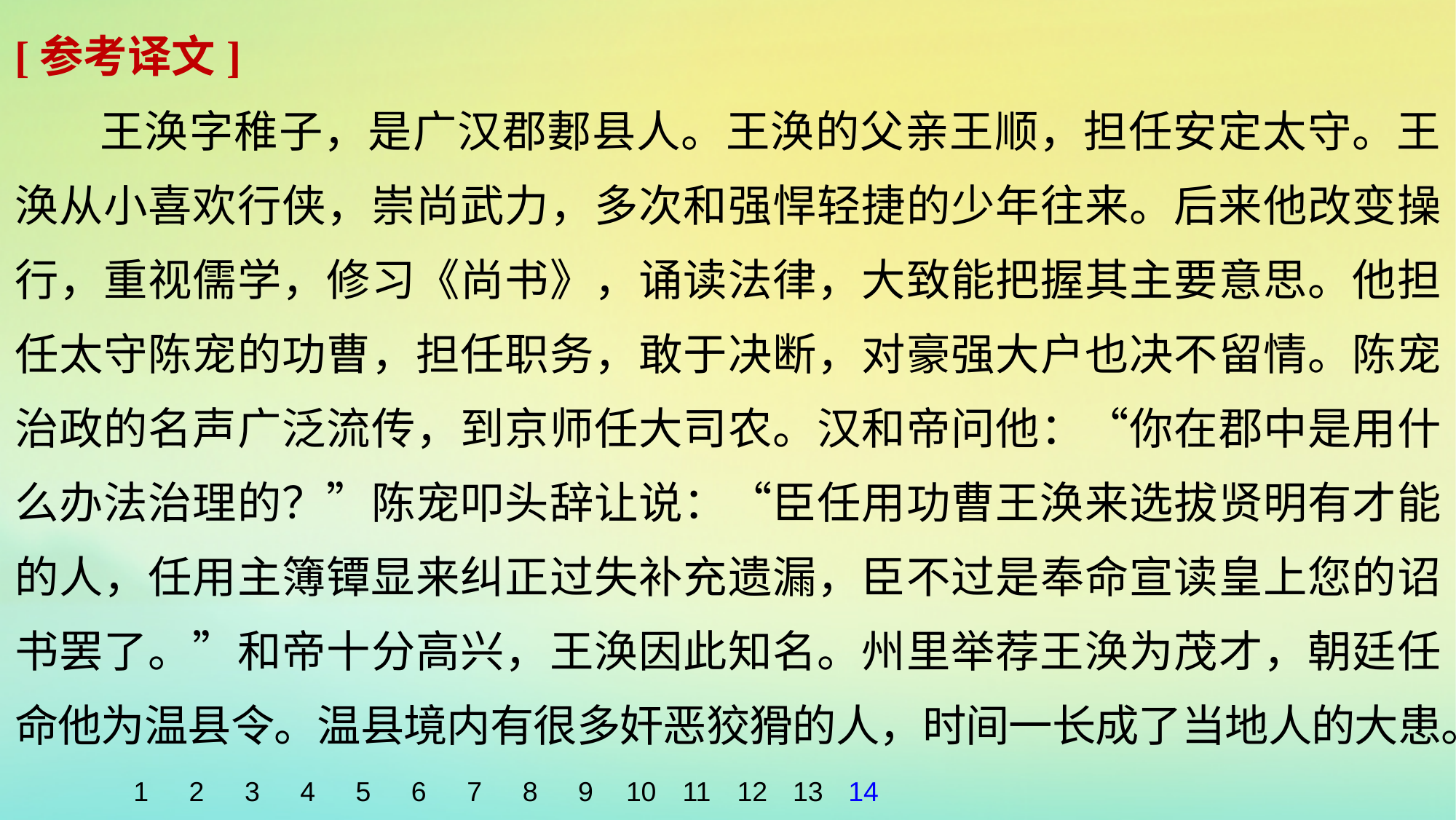

[参考译文]
王涣字稚子，是广汉郡郪县人。王涣的父亲王顺，担任安定太守。王涣从小喜欢行侠，崇尚武力，多次和强悍轻捷的少年往来。后来他改变操行，重视儒学，修习《尚书》，诵读法律，大致能把握其主要意思。他担任太守陈宠的功曹，担任职务，敢于决断，对豪强大户也决不留情。陈宠治政的名声广泛流传，到京师任大司农。汉和帝问他：“你在郡中是用什么办法治理的？”陈宠叩头辞让说：“臣任用功曹王涣来选拔贤明有才能的人，任用主簿镡显来纠正过失补充遗漏，臣不过是奉命宣读皇上您的诏书罢了。”和帝十分高兴，王涣因此知名。州里举荐王涣为茂才，朝廷任命他为温县令。温县境内有很多奸恶狡猾的人，时间一长成了当地人的大患。
1
2
3
4
5
6
7
8
9
10
11
12
13
14